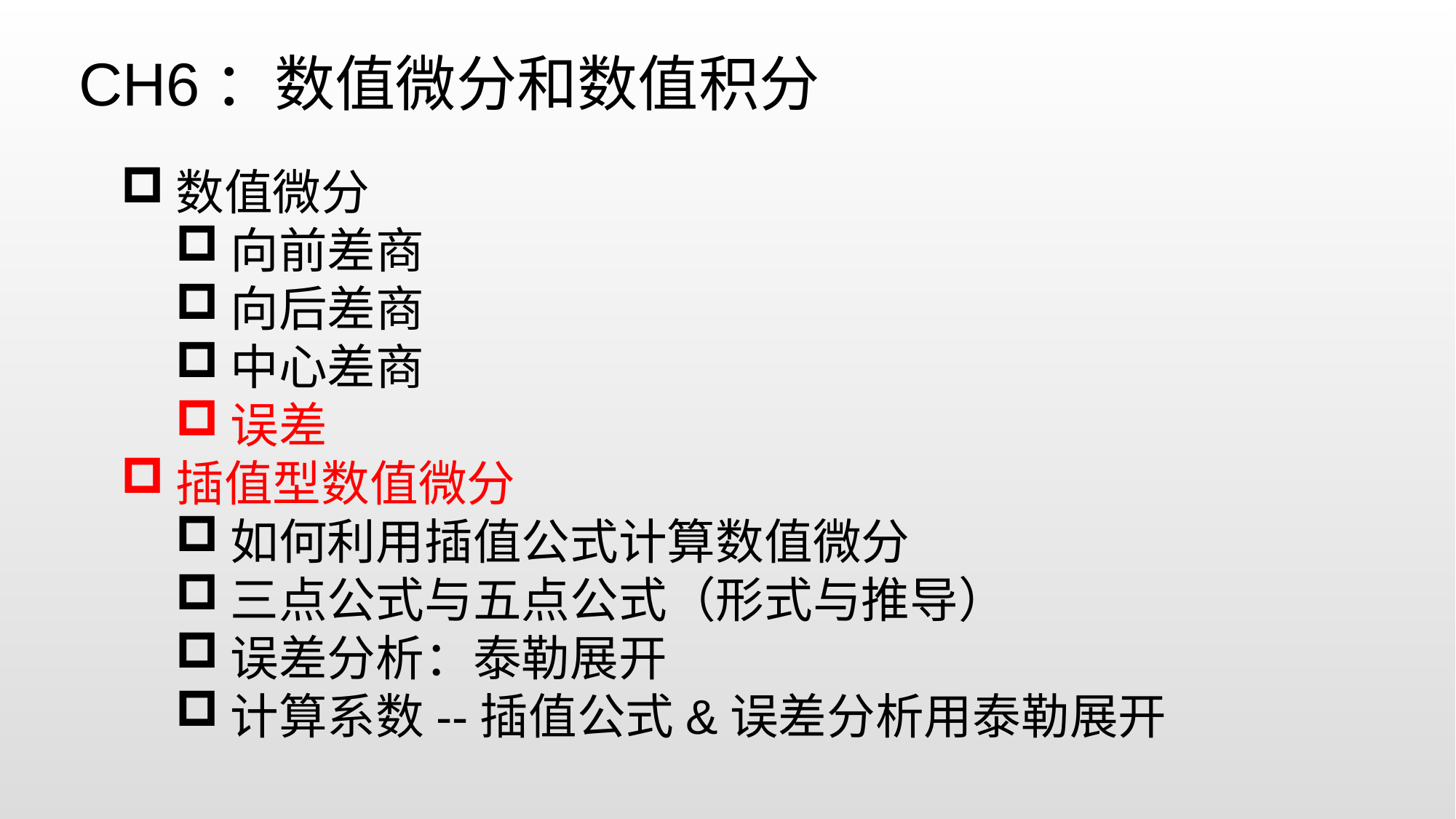

CH6：数值微分和数值积分

数值微分
向前差商
向后差商
中心差商
误差
插值型数值微分
如何利用插值公式计算数值微分
三点公式与五点公式（形式与推导）
误差分析：泰勒展开
计算系数--插值公式&误差分析用泰勒展开